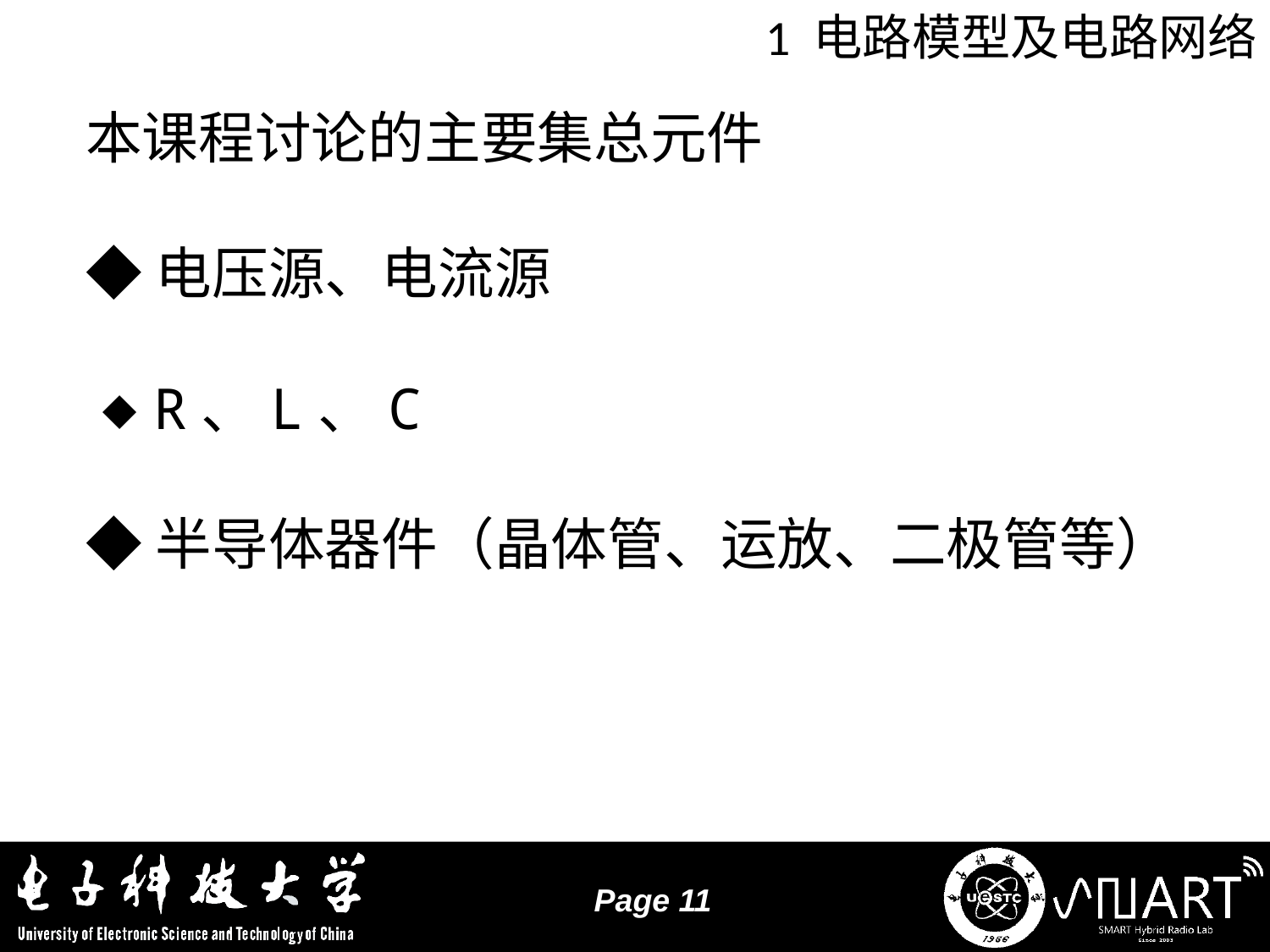

1 电路模型及电路网络
本课程讨论的主要集总元件

◆电压源、电流源

◆R、L、C

◆半导体器件（晶体管、运放、二极管等）